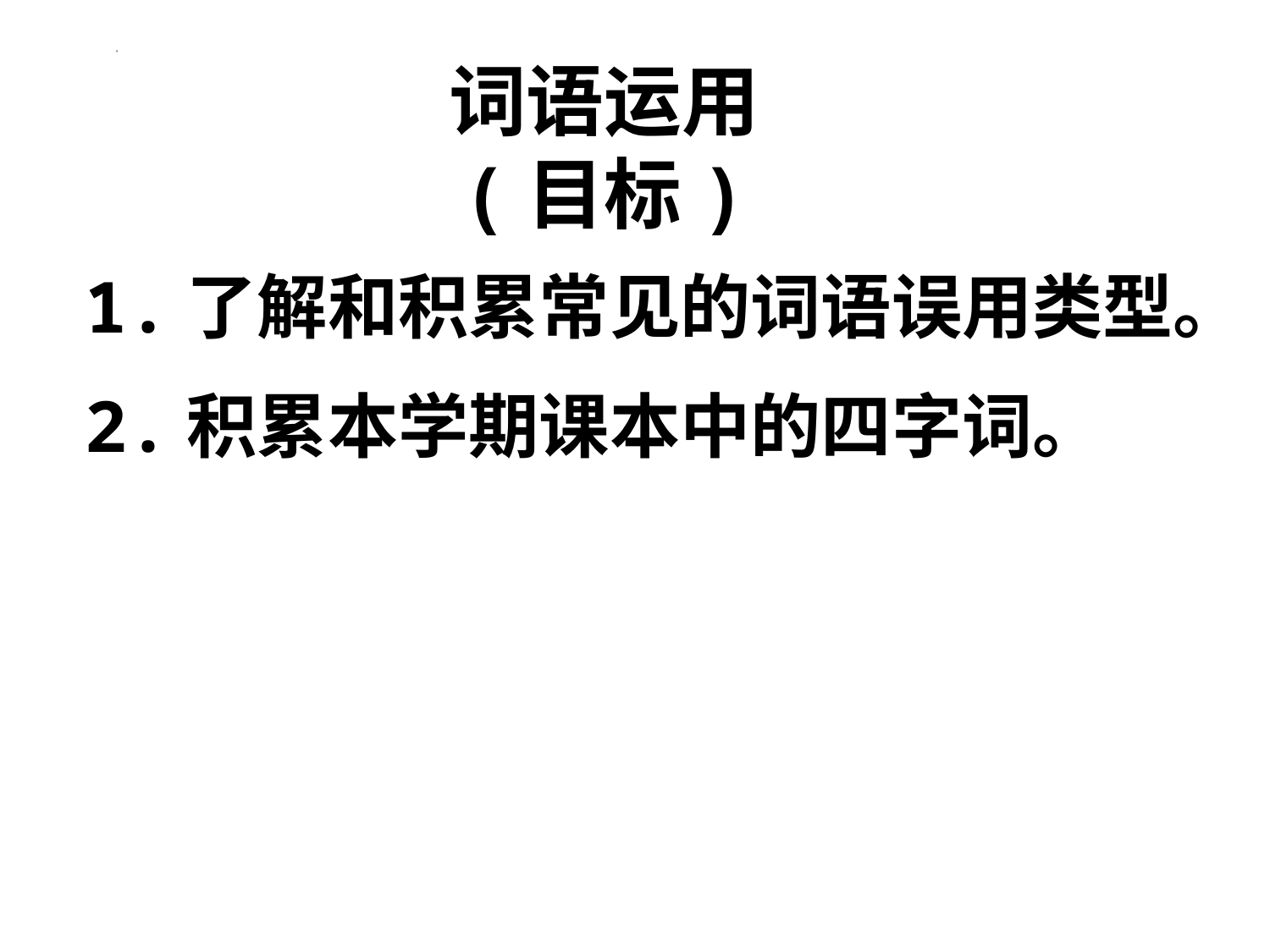

词语运用
(目标)
1.了解和积累常见的词语误用类型。
2.积累本学期课本中的四字词。